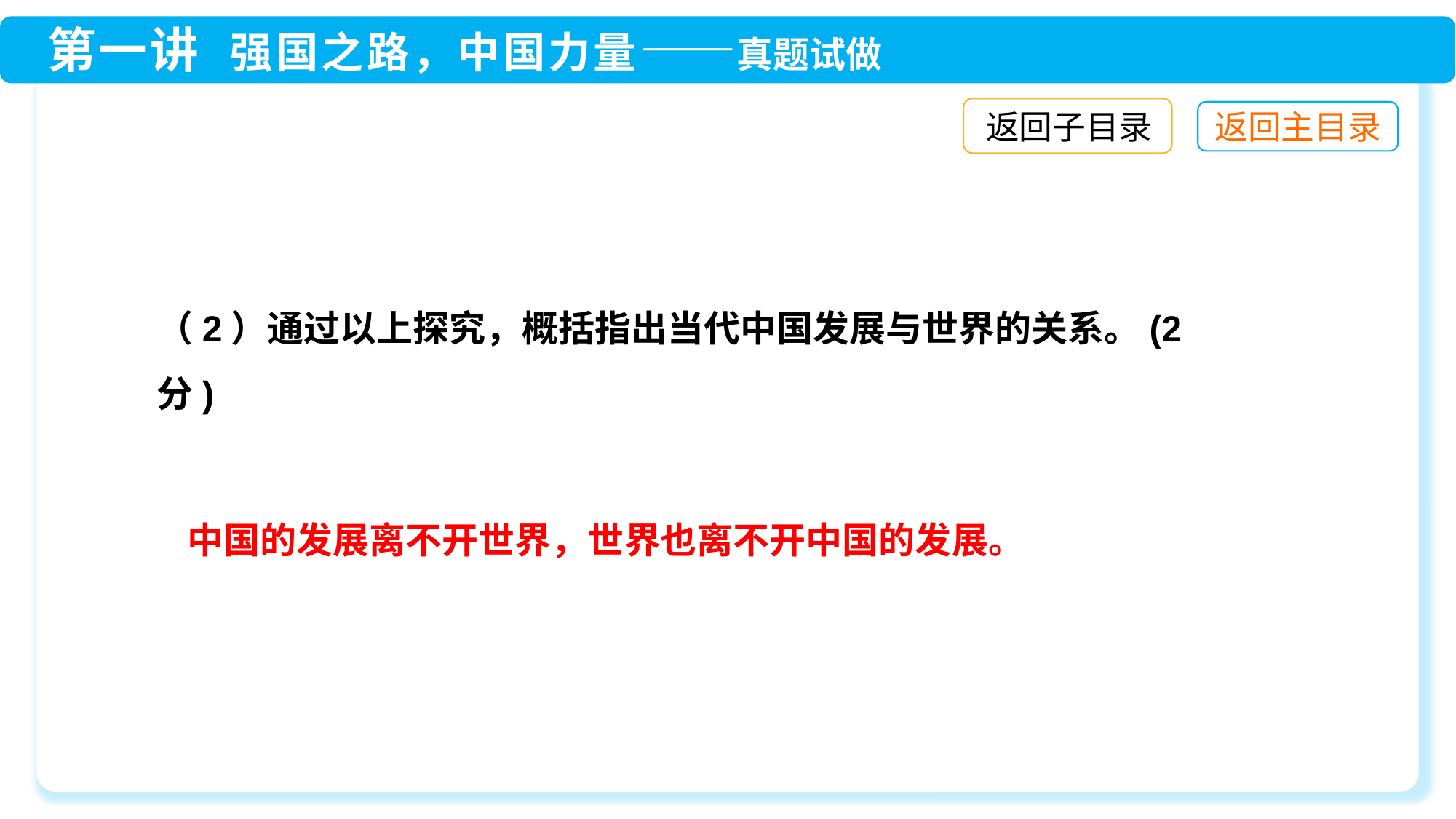

返回子目录

（2）通过以上探究，概括指出当代中国发展与世界的关系。(2分)
中国的发展离不开世界，世界也离不开中国的发展。